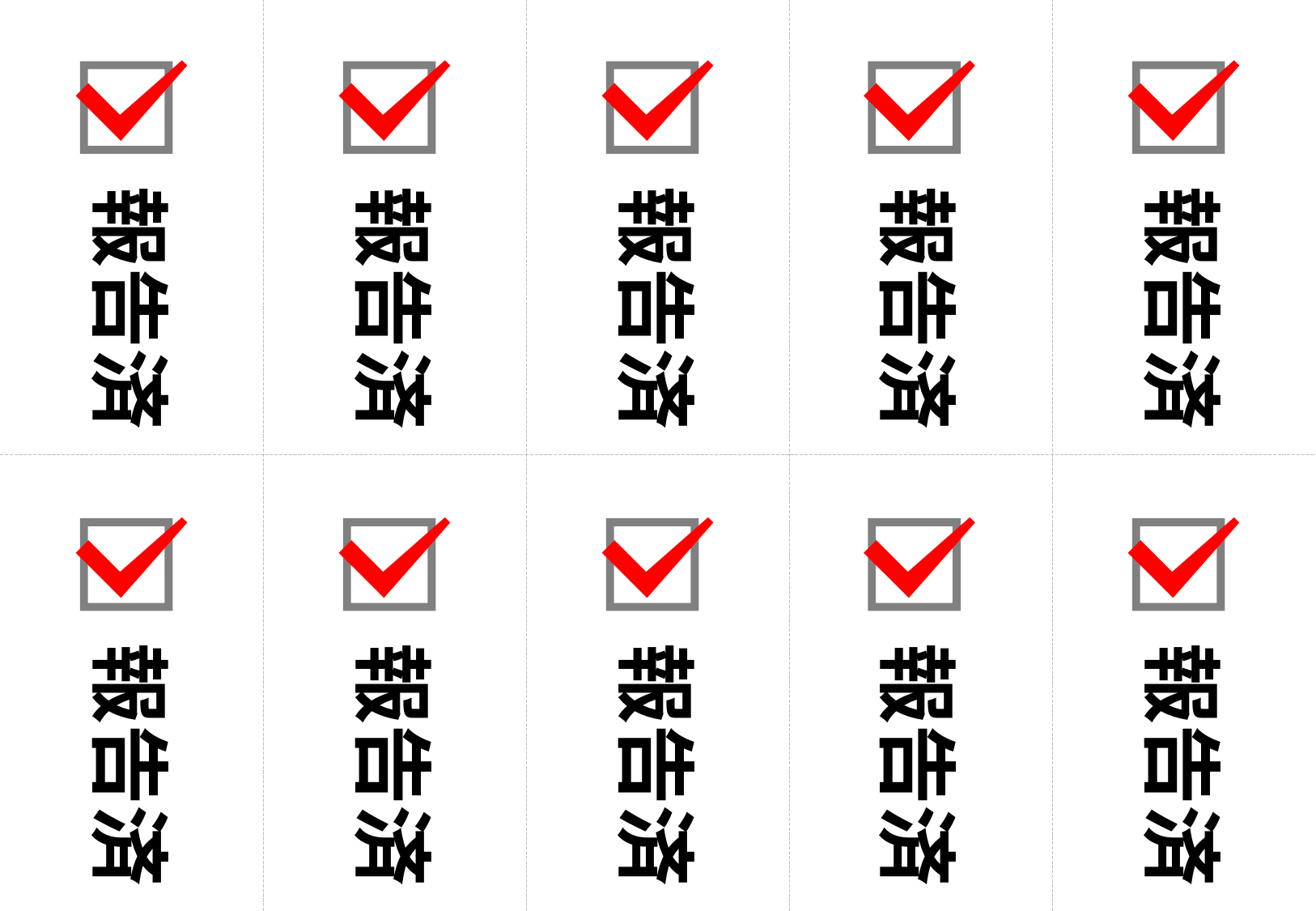

報告済
報告済
報告済
報告済
報告済

報告済
報告済
報告済
報告済
報告済